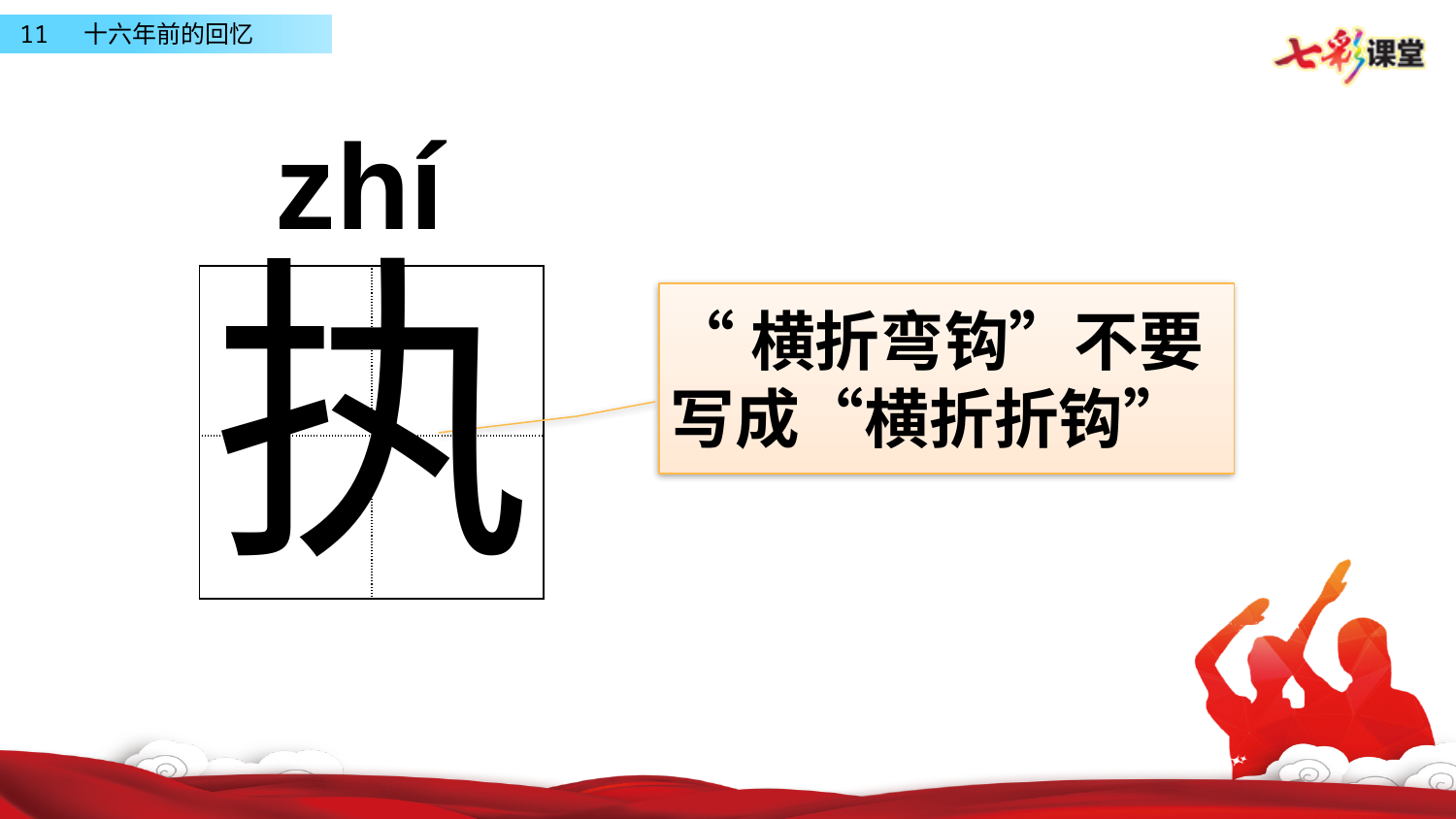

zhí
执
|  |  |
| --- | --- |
|  |  |
“横折弯钩”不要写成“横折折钩”